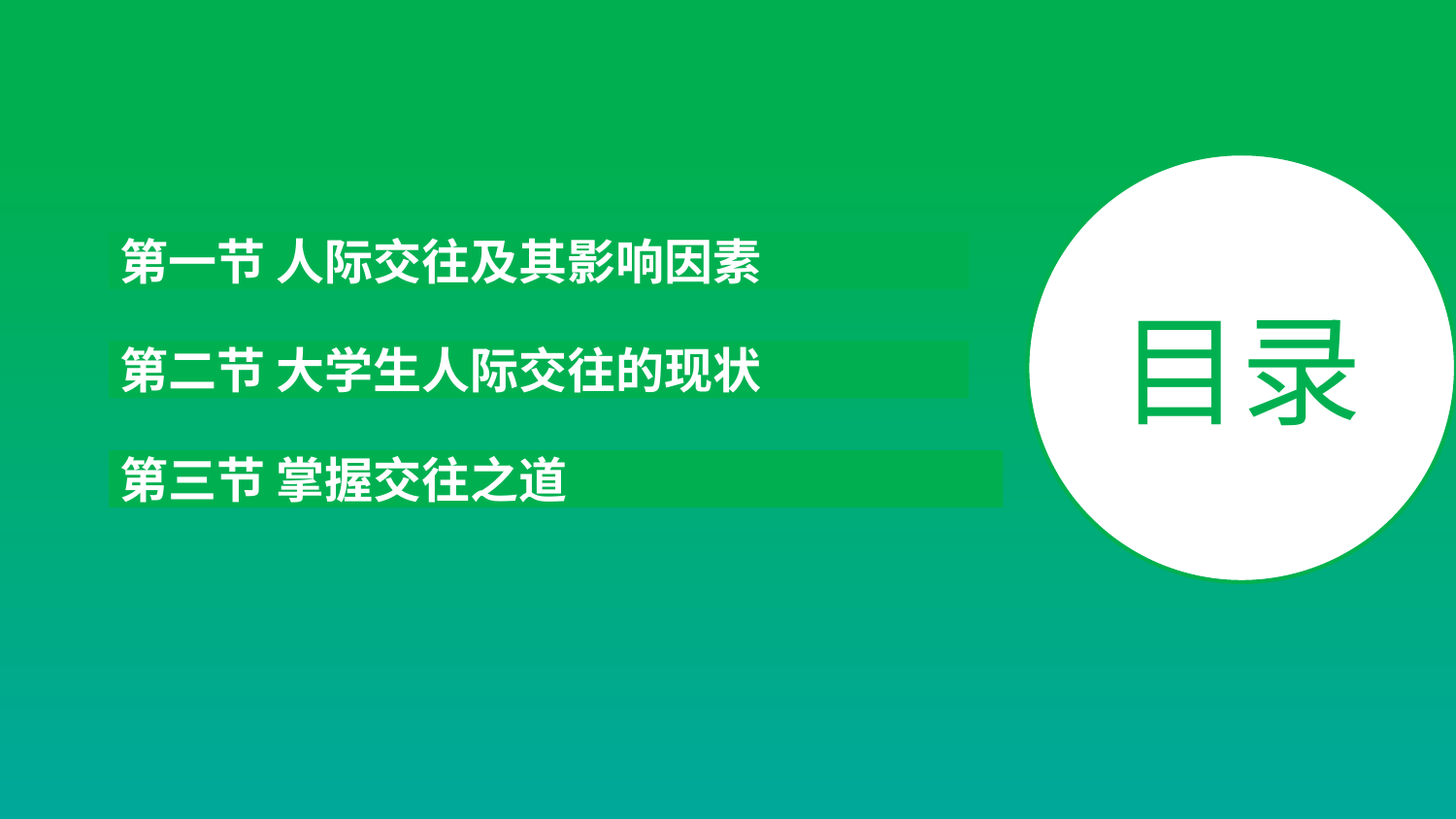

第一节 人际交往及其影响因素
目录
第二节 大学生人际交往的现状
第三节 掌握交往之道